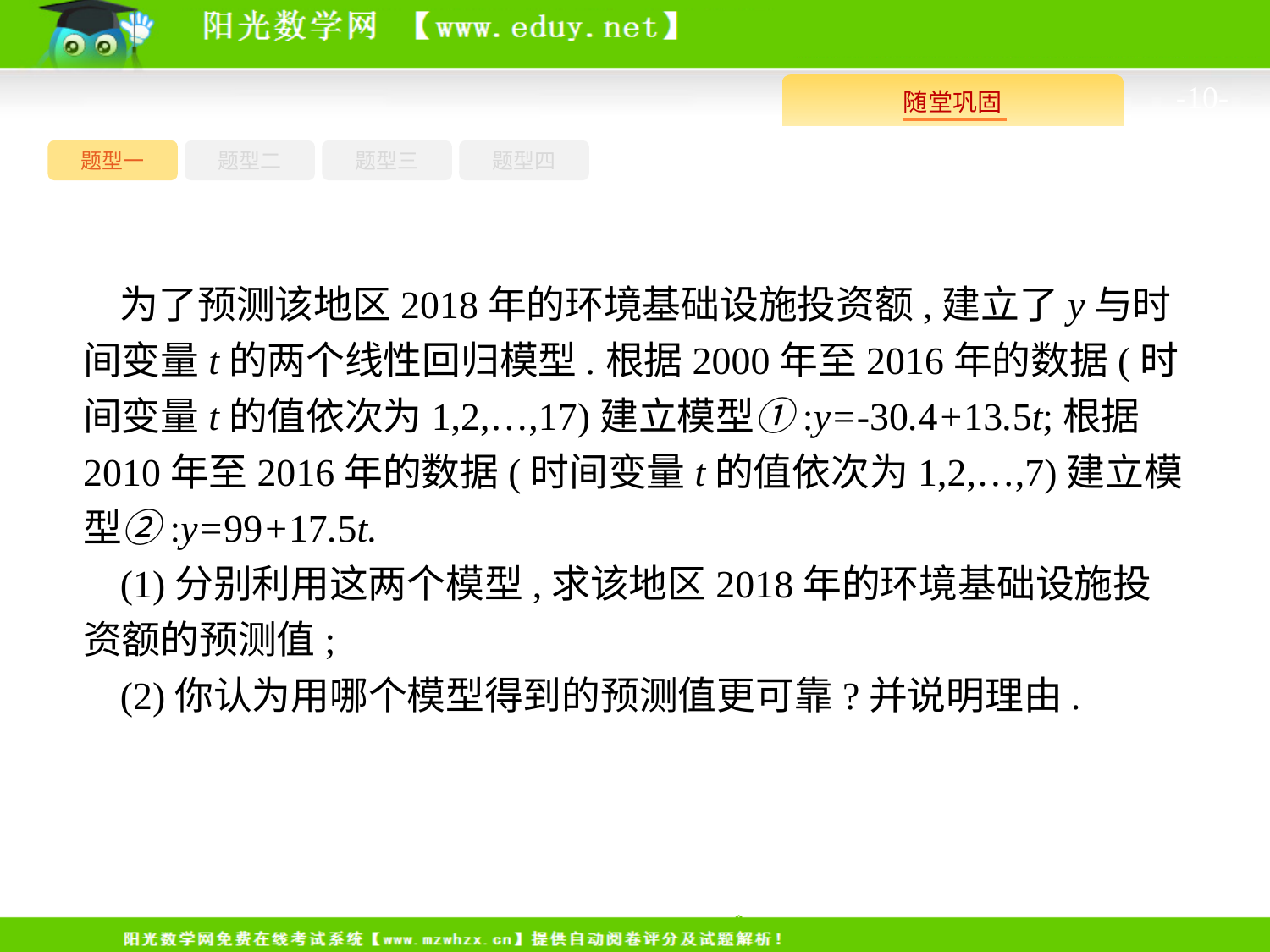

-10-
题型四
题型一
题型三
题型二
为了预测该地区2018年的环境基础设施投资额,建立了y与时间变量t的两个线性回归模型.根据2000年至2016年的数据(时间变量t的值依次为1,2,…,17)建立模型①:y=-30.4+13.5t;根据2010年至2016年的数据(时间变量t的值依次为1,2,…,7)建立模型②:y=99+17.5t.
(1)分别利用这两个模型,求该地区2018年的环境基础设施投资额的预测值;
(2)你认为用哪个模型得到的预测值更可靠?并说明理由.